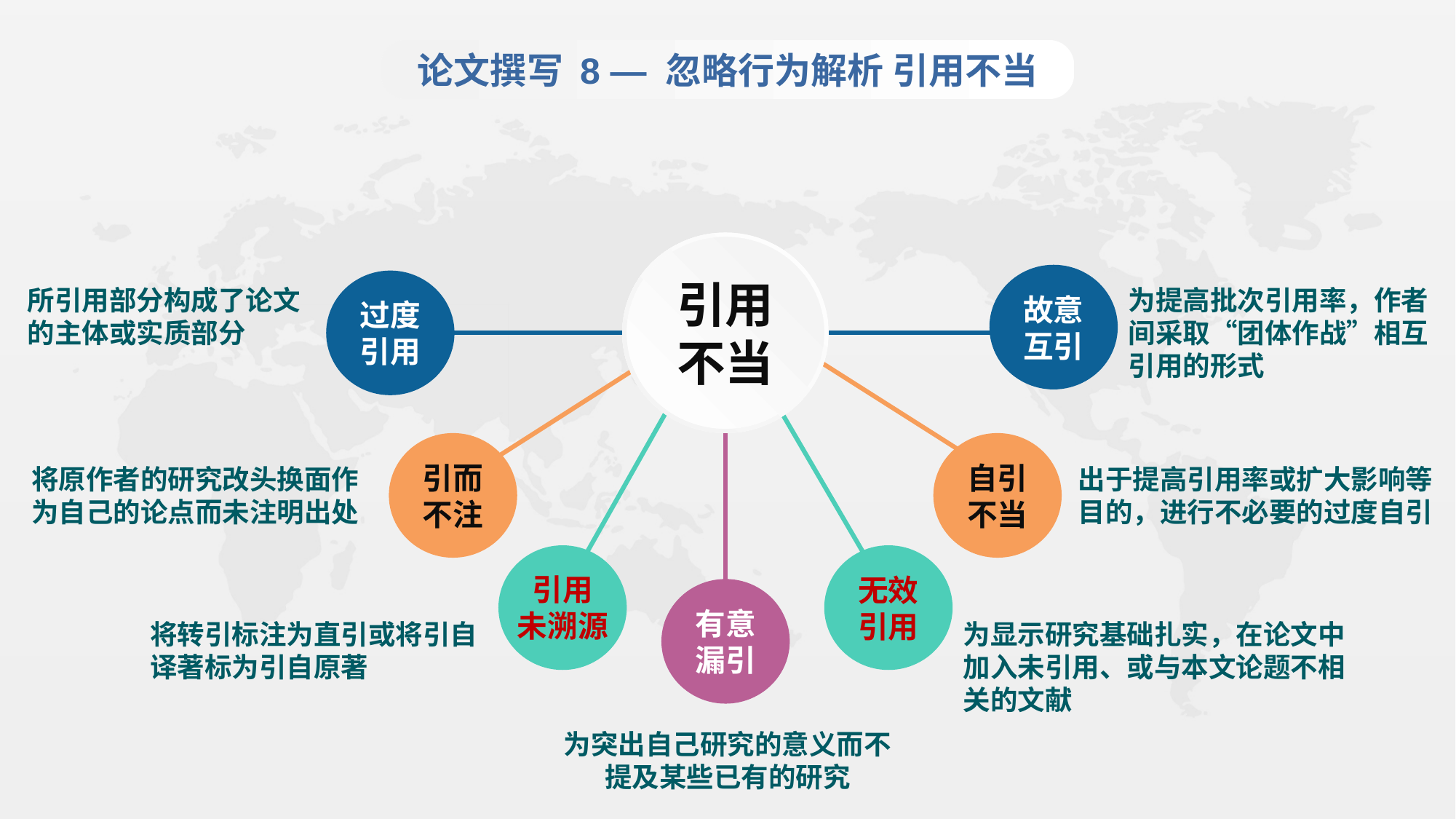

论文撰写 8 — 忽略行为解析 引用不当

引用不当
故意互引
过度引用
引而不注
自引不当

无效引用
有意漏引
所引用部分构成了论文的主体或实质部分
为提高批次引用率，作者间采取“团体作战”相互引用的形式
出于提高引用率或扩大影响等目的，进行不必要的过度自引
将原作者的研究改头换面作为自己的论点而未注明出处
将转引标注为直引或将引自译著标为引自原著
为显示研究基础扎实，在论文中加入未引用、或与本文论题不相关的文献
为突出自己研究的意义而不提及某些已有的研究
引用
未溯源